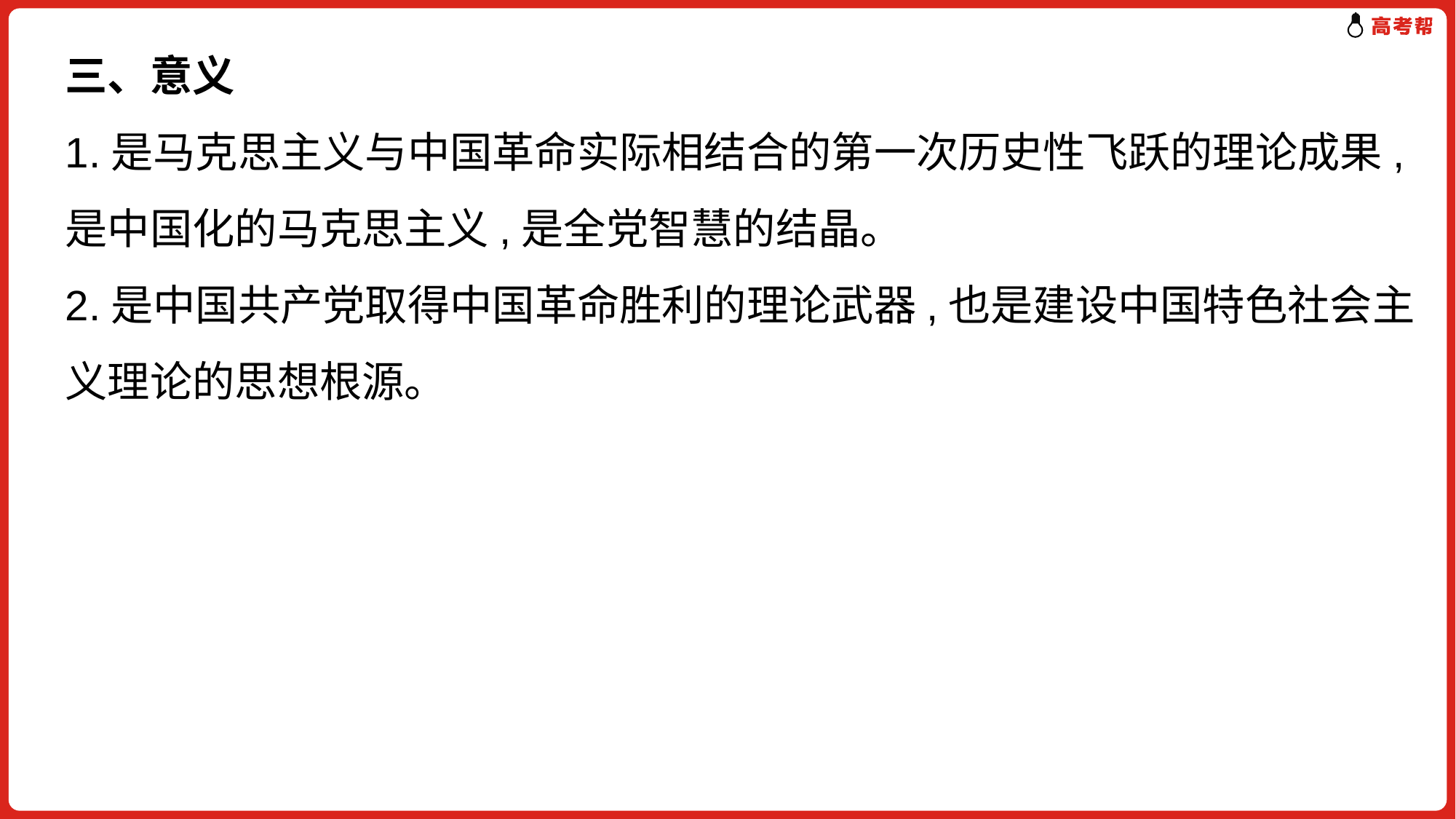

三、意义
1.是马克思主义与中国革命实际相结合的第一次历史性飞跃的理论成果,是中国化的马克思主义,是全党智慧的结晶。
2.是中国共产党取得中国革命胜利的理论武器,也是建设中国特色社会主义理论的思想根源。